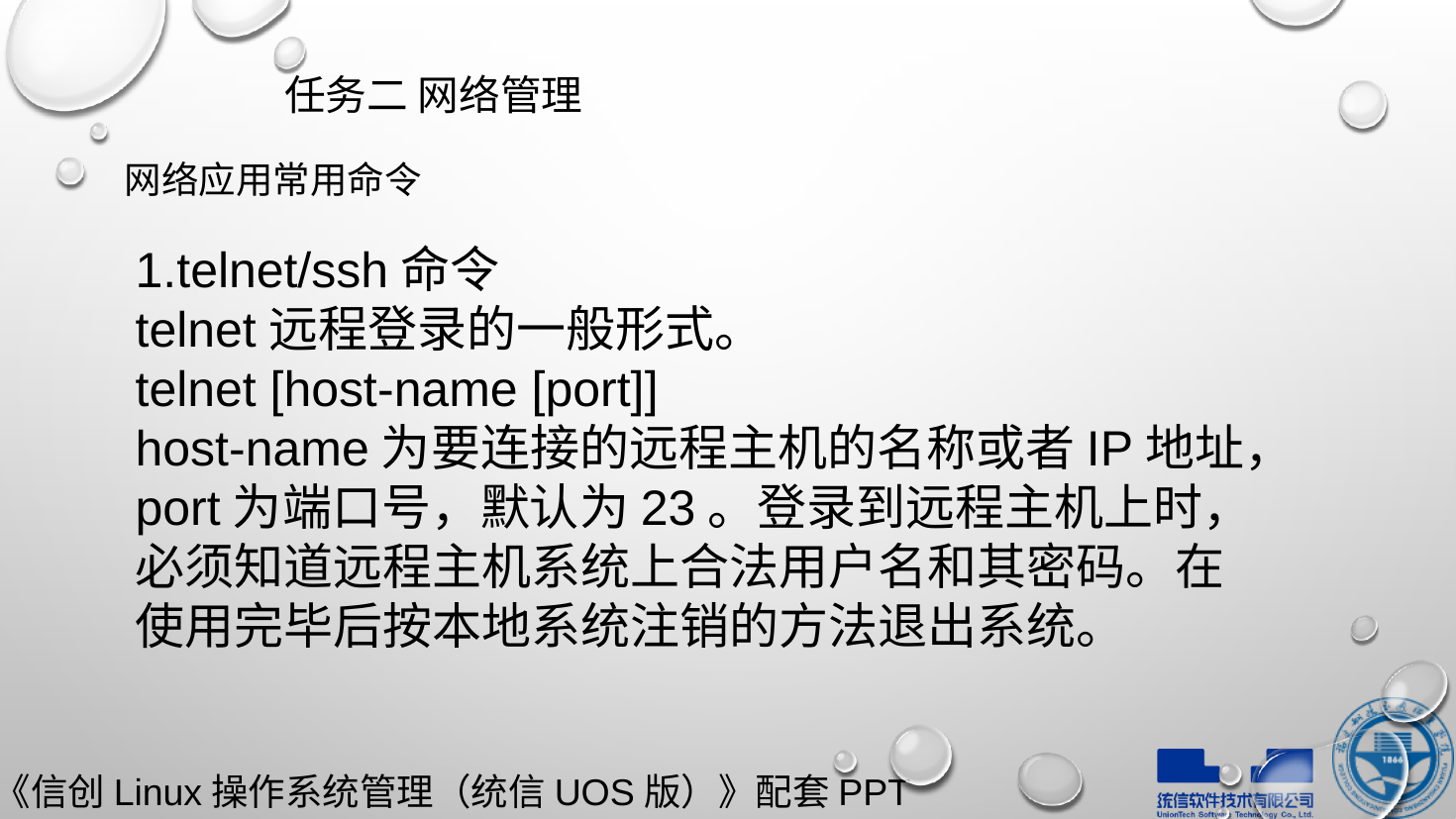

任务二 网络管理
网络应用常用命令
1.telnet/ssh命令
telnet远程登录的一般形式。
telnet [host-name [port]]
host-name为要连接的远程主机的名称或者IP地址，port为端口号，默认为23。登录到远程主机上时，必须知道远程主机系统上合法用户名和其密码。在使用完毕后按本地系统注销的方法退出系统。